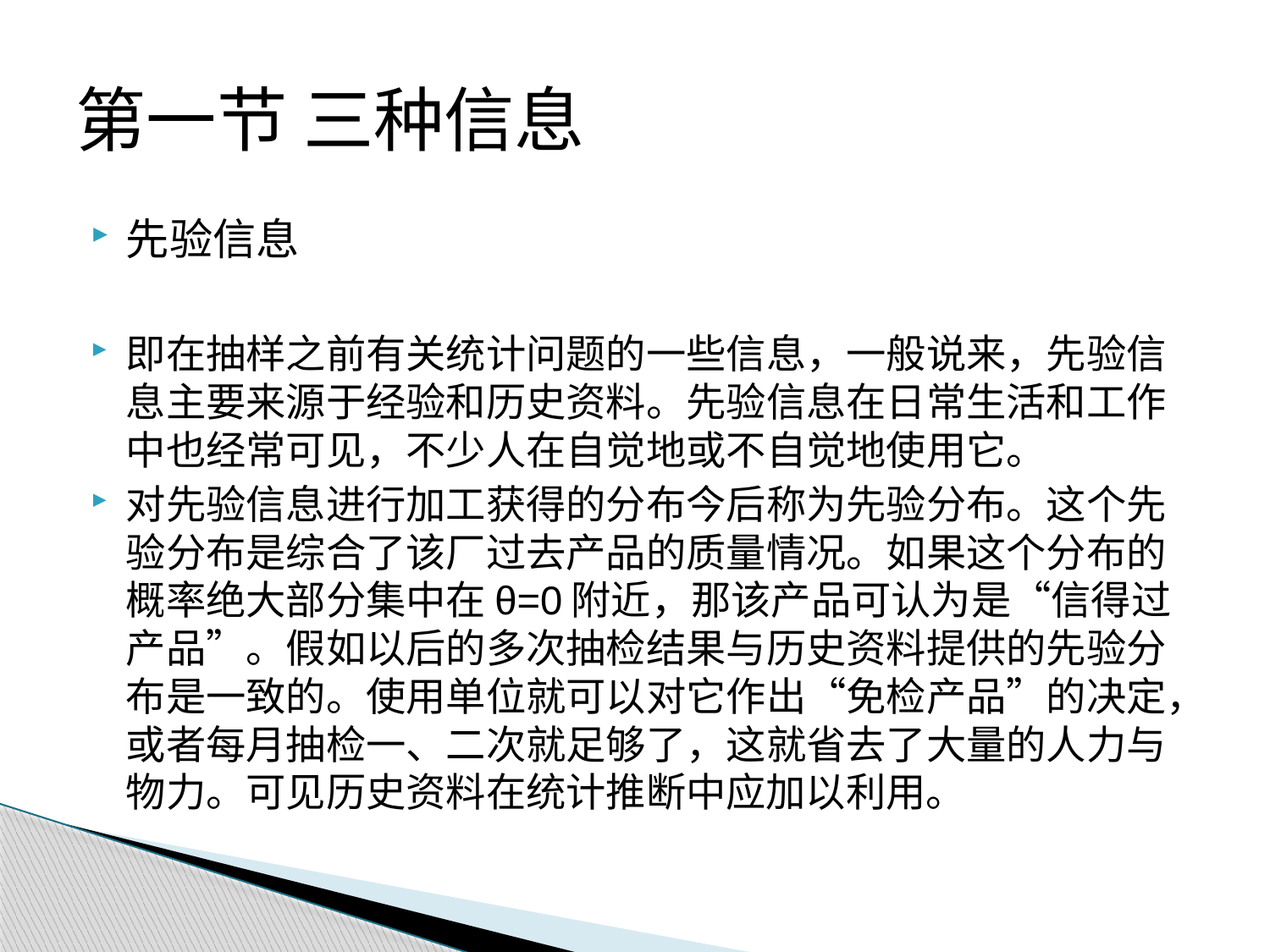

# 第一节 三种信息
先验信息

即在抽样之前有关统计问题的一些信息，一般说来，先验信息主要来源于经验和历史资料。先验信息在日常生活和工作中也经常可见，不少人在自觉地或不自觉地使用它。
对先验信息进行加工获得的分布今后称为先验分布。这个先验分布是综合了该厂过去产品的质量情况。如果这个分布的概率绝大部分集中在θ=0附近，那该产品可认为是“信得过产品”。假如以后的多次抽检结果与历史资料提供的先验分布是一致的。使用单位就可以对它作出“免检产品”的决定，或者每月抽检一、二次就足够了，这就省去了大量的人力与物力。可见历史资料在统计推断中应加以利用。